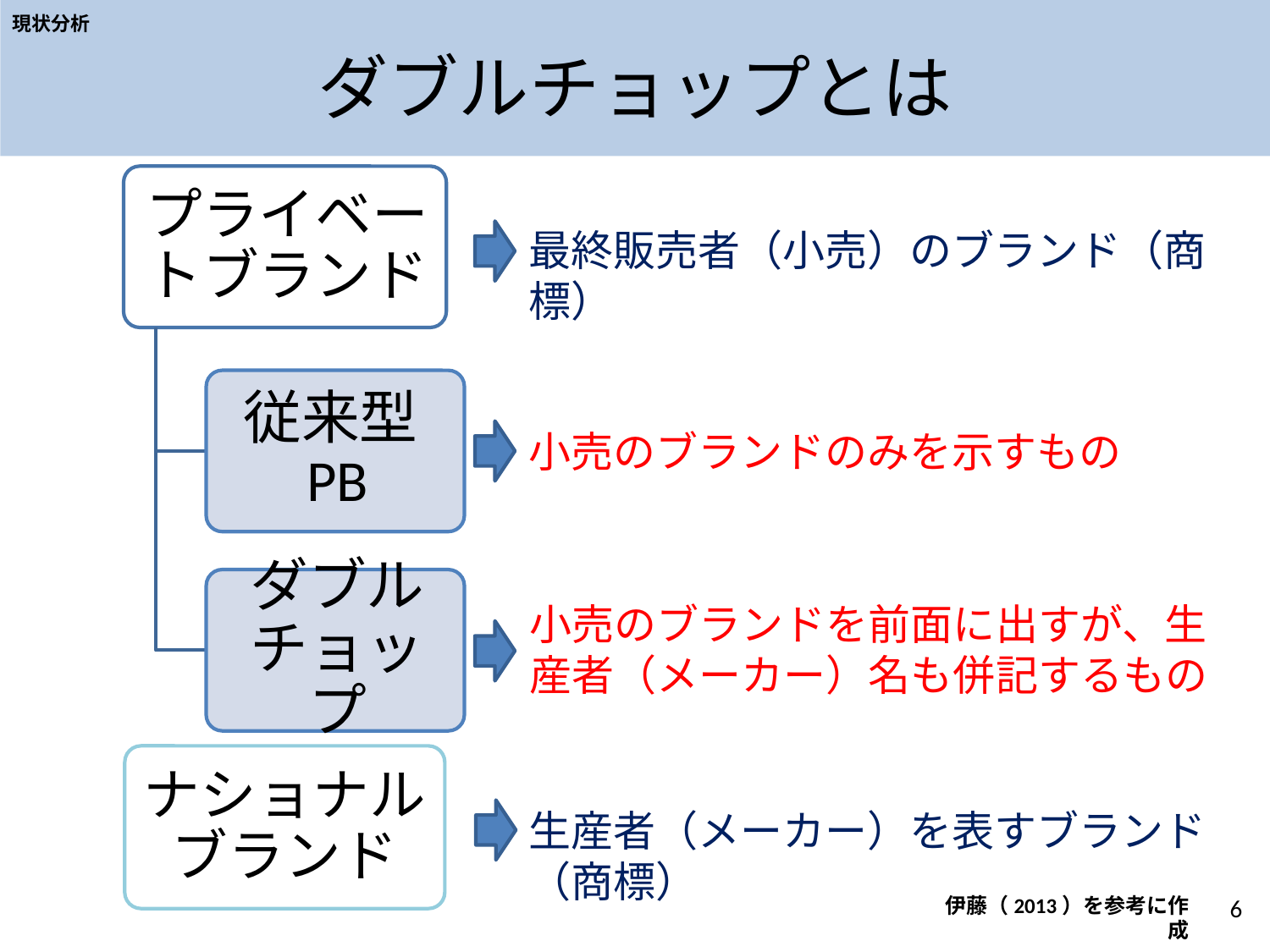

現状分析
# ダブルチョップとは
プライベートブランド
従来型PB
ダブルチョップ
最終販売者（小売）のブランド（商標）

小売のブランドのみを示すもの

小売のブランドを前面に出すが、生産者（メーカー）名も併記するもの

ナショナルブランド
生産者（メーカー）を表すブランド（商標）

6
伊藤（2013）を参考に作成